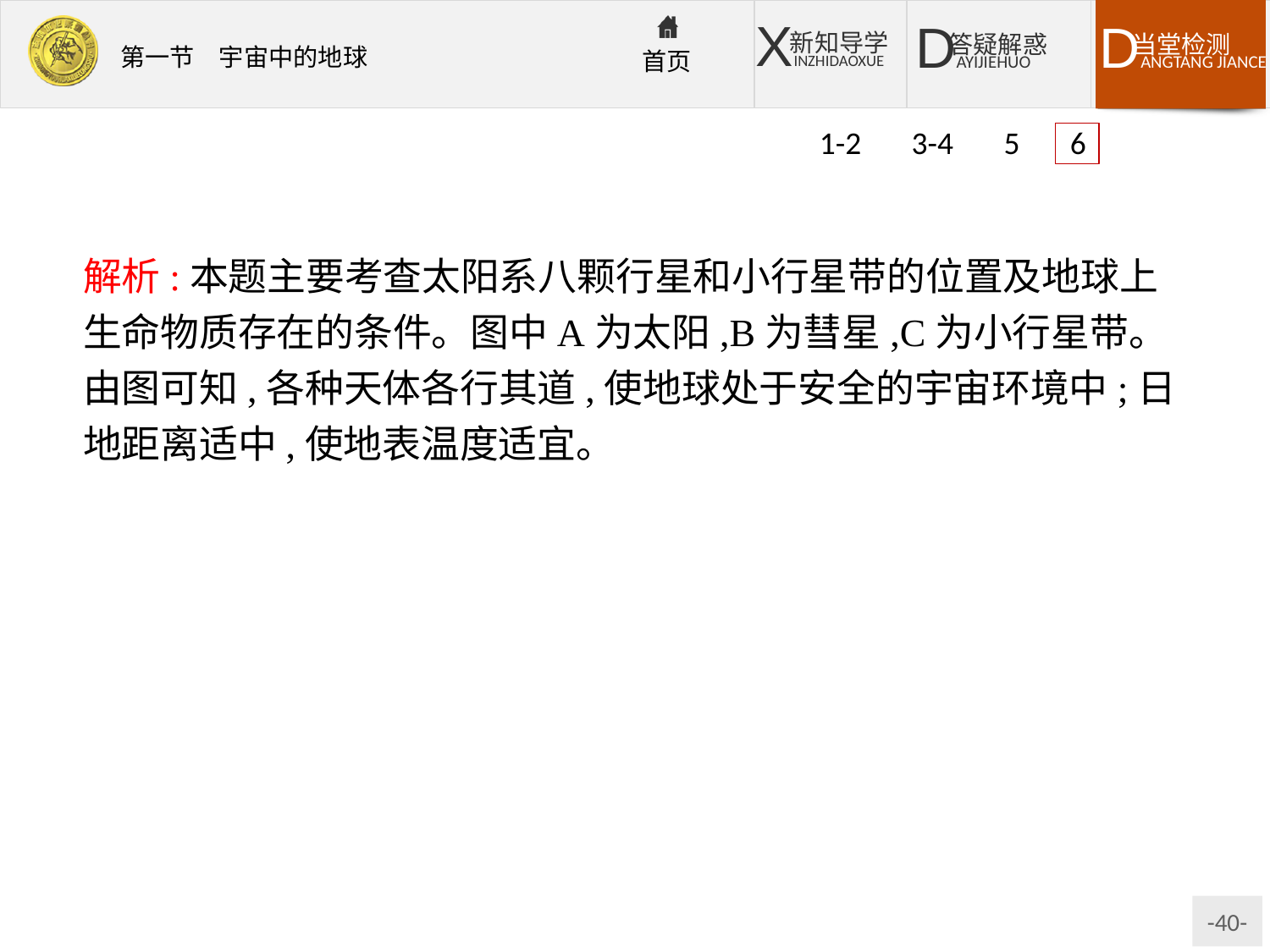

1-2       3-4       5       6

解析:本题主要考查太阳系八颗行星和小行星带的位置及地球上生命物质存在的条件。图中A为太阳,B为彗星,C为小行星带。由图可知,各种天体各行其道,使地球处于安全的宇宙环境中;日地距离适中,使地表温度适宜。
答案:(1)金星　火星
(2)太阳　彗星　小行星带
(3)大小行星各行其道、互不干扰,使地球处于一种比较安全的宇宙环境之中。
(4)日地距离适中,有适合生物生存的温度条件。